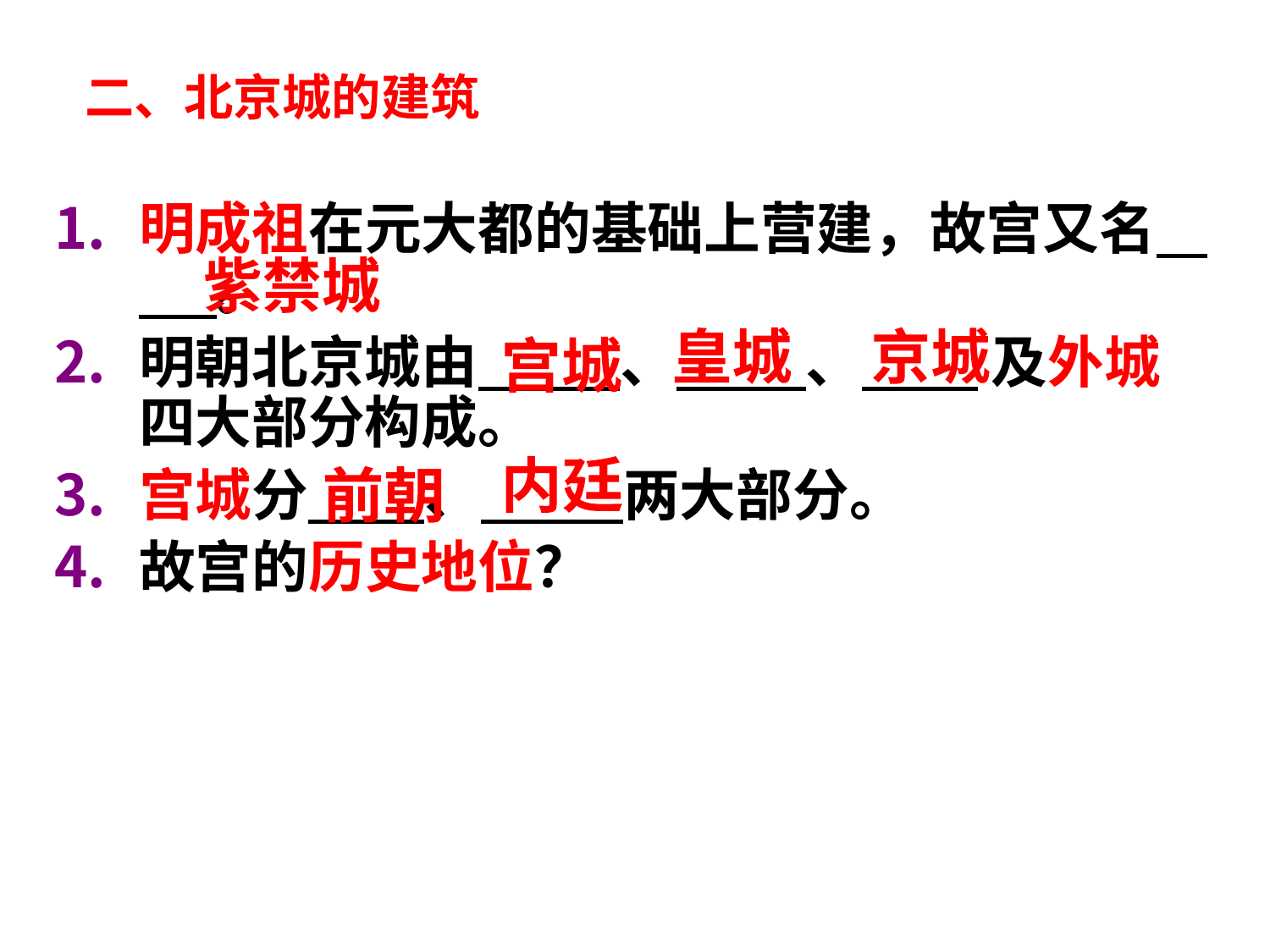

二、北京城的建筑
明成祖在元大都的基础上营建，故宫又名           。
明朝北京城由           、          、          及外城四大部分构成。
宫城分         、           两大部分。
故宫的历史地位？
紫禁城
皇城
京城
宫城
内廷
前朝